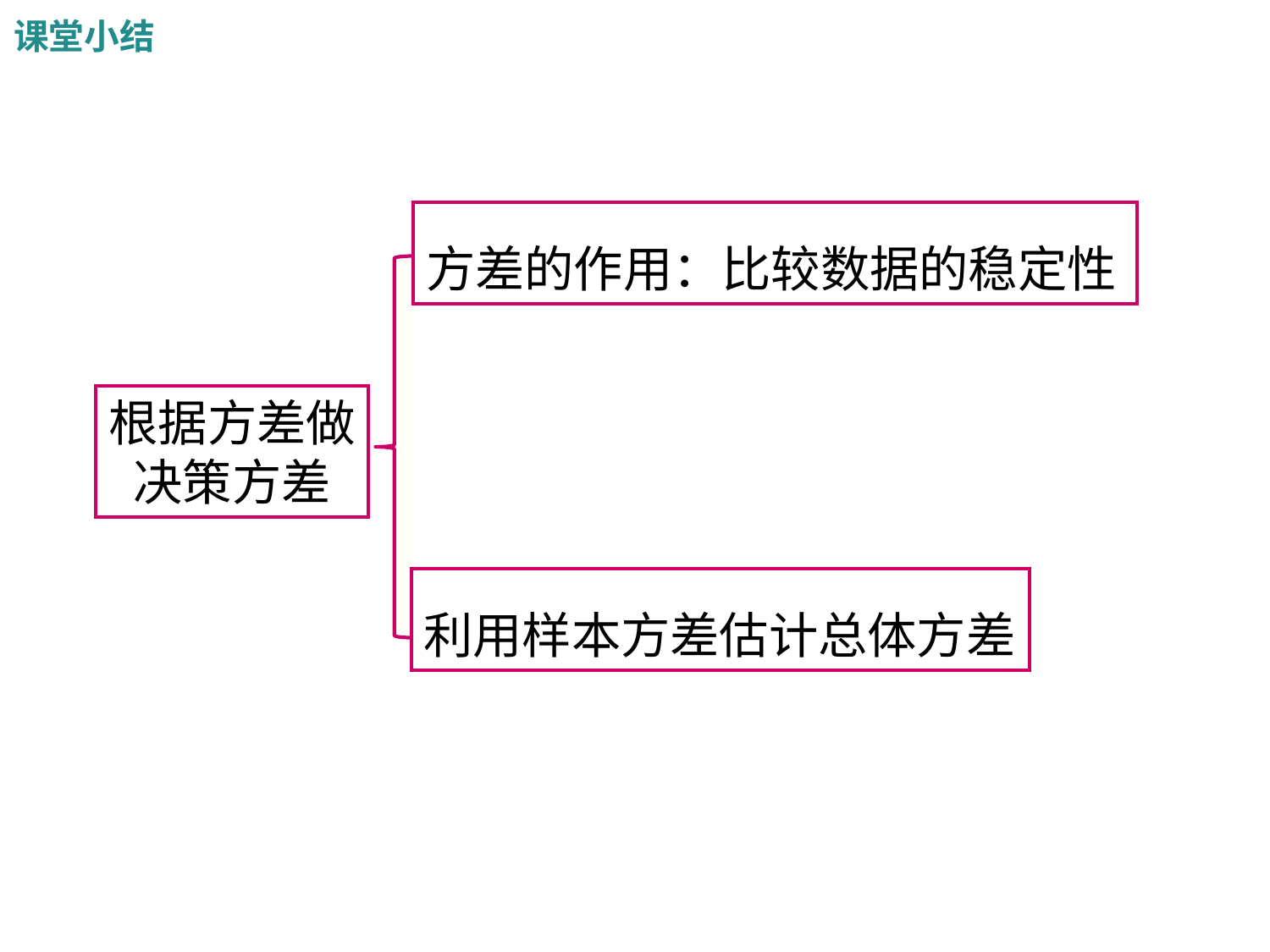

课堂小结
方差的作用：比较数据的稳定性

根据方差做决策方差
利用样本方差估计总体方差